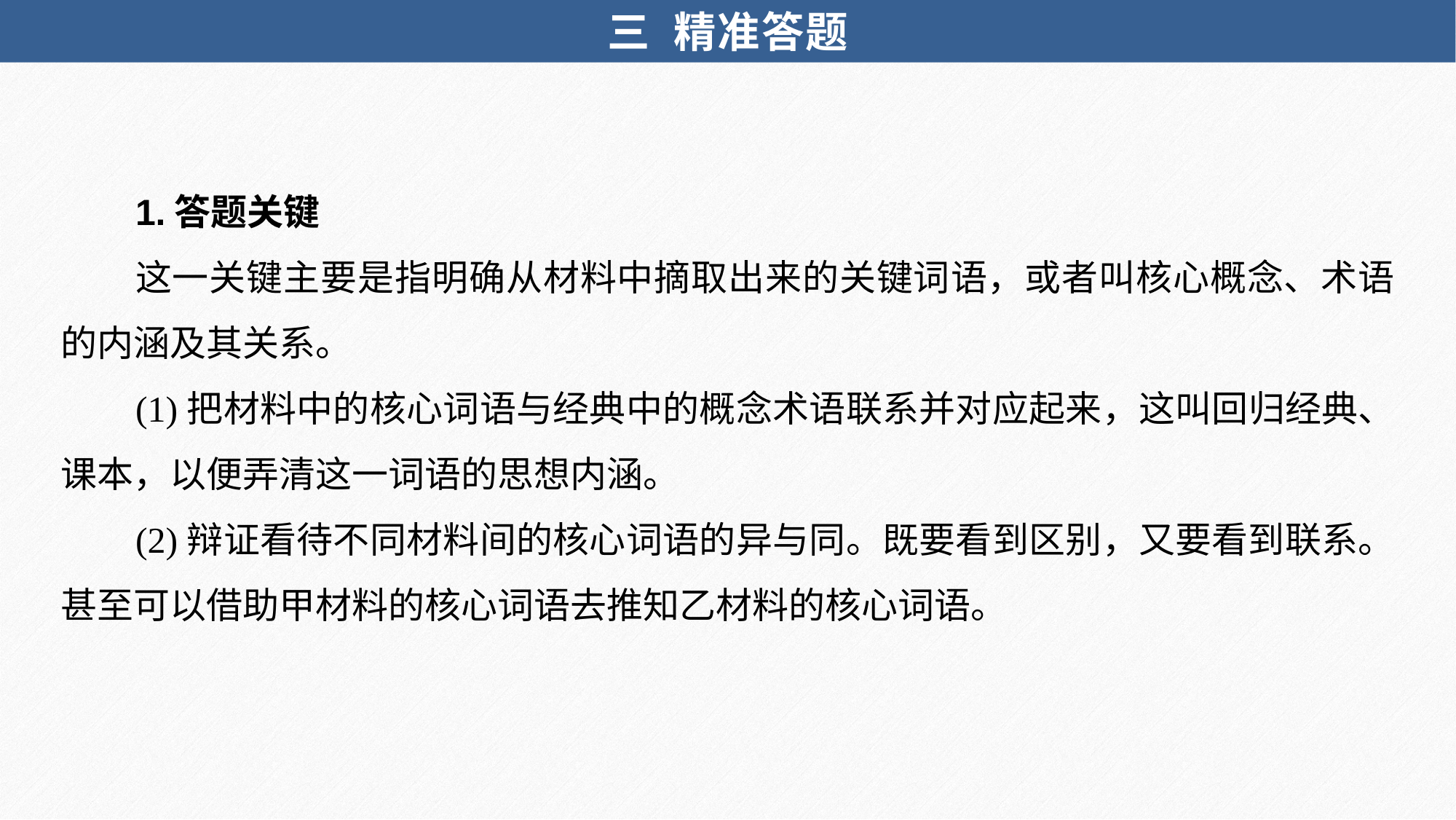

三  精准答题
1.答题关键
这一关键主要是指明确从材料中摘取出来的关键词语，或者叫核心概念、术语的内涵及其关系。
(1)把材料中的核心词语与经典中的概念术语联系并对应起来，这叫回归经典、课本，以便弄清这一词语的思想内涵。
(2)辩证看待不同材料间的核心词语的异与同。既要看到区别，又要看到联系。甚至可以借助甲材料的核心词语去推知乙材料的核心词语。